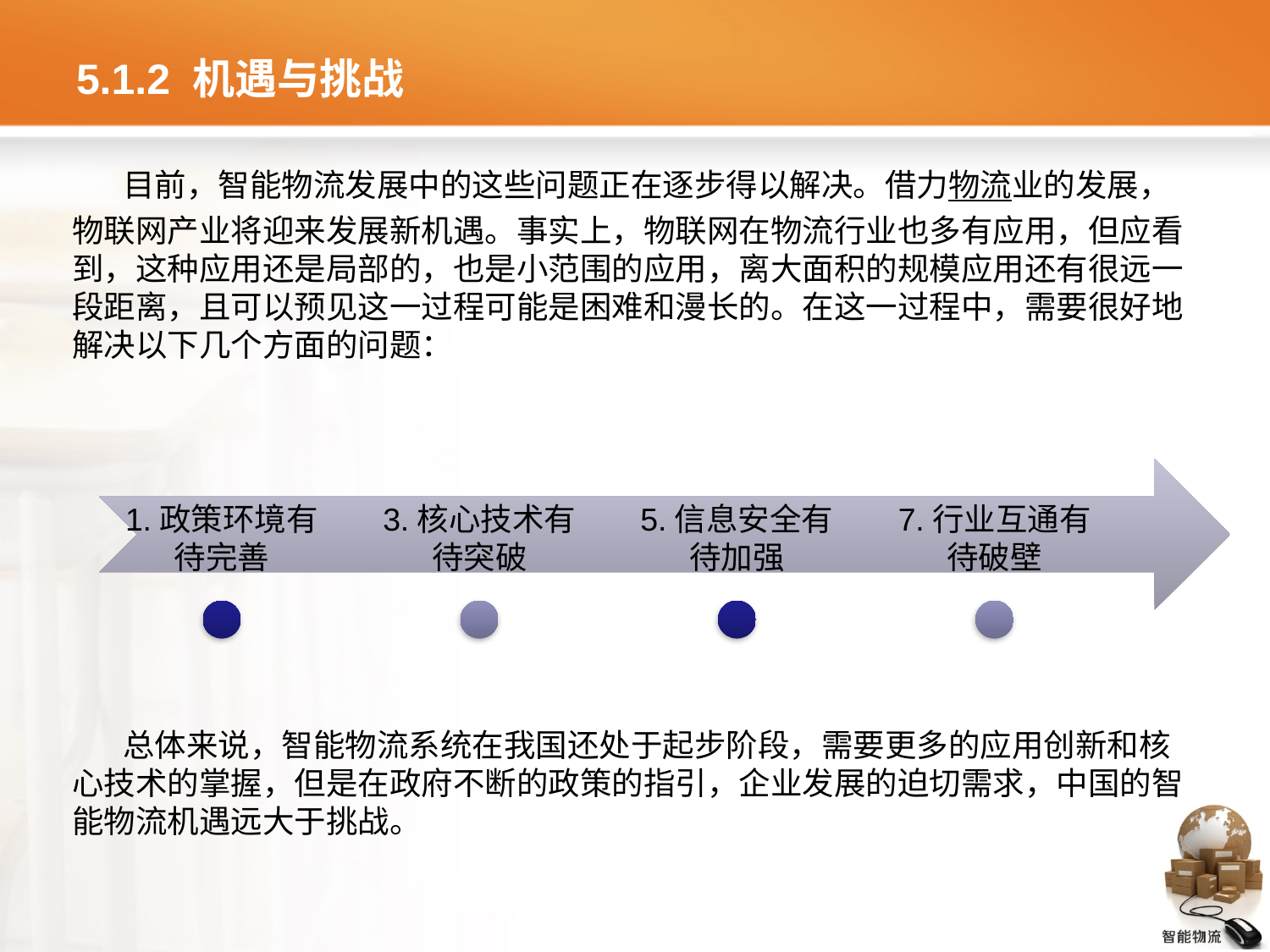

# 5.1.2 机遇与挑战
目前，智能物流发展中的这些问题正在逐步得以解决。借力物流业的发展，物联网产业将迎来发展新机遇。事实上，物联网在物流行业也多有应用，但应看到，这种应用还是局部的，也是小范围的应用，离大面积的规模应用还有很远一段距离，且可以预见这一过程可能是困难和漫长的。在这一过程中，需要很好地解决以下几个方面的问题：

总体来说，智能物流系统在我国还处于起步阶段，需要更多的应用创新和核心技术的掌握，但是在政府不断的政策的指引，企业发展的迫切需求，中国的智能物流机遇远大于挑战。

1.政策环境有待完善
3.核心技术有待突破
5.信息安全有待加强
7.行业互通有待破壁